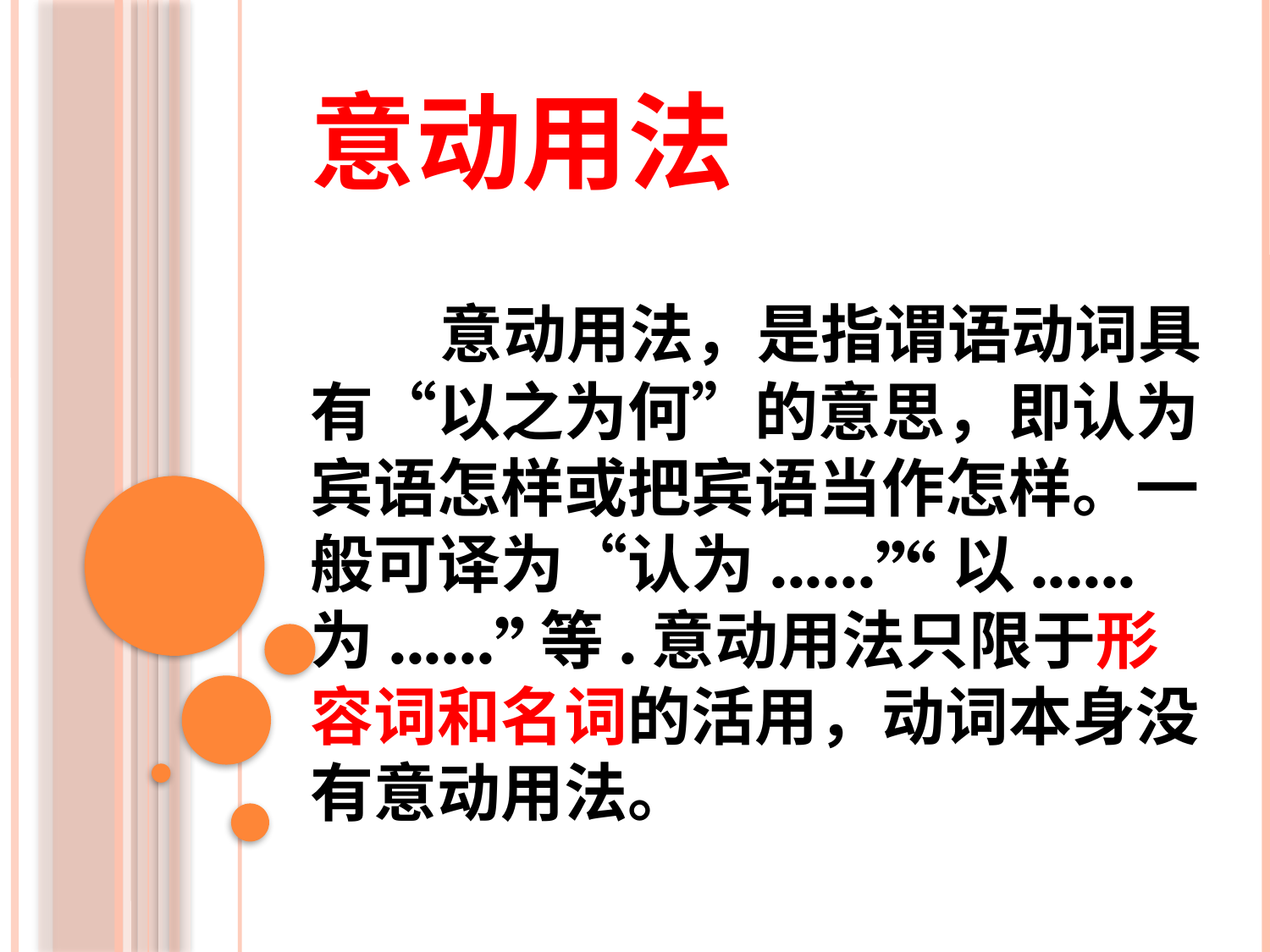

意动用法
       意动用法，是指谓语动词具有“以之为何”的意思，即认为宾语怎样或把宾语当作怎样。一般可译为“认为......”“以......为......”等.意动用法只限于形容词和名词的活用，动词本身没有意动用法。